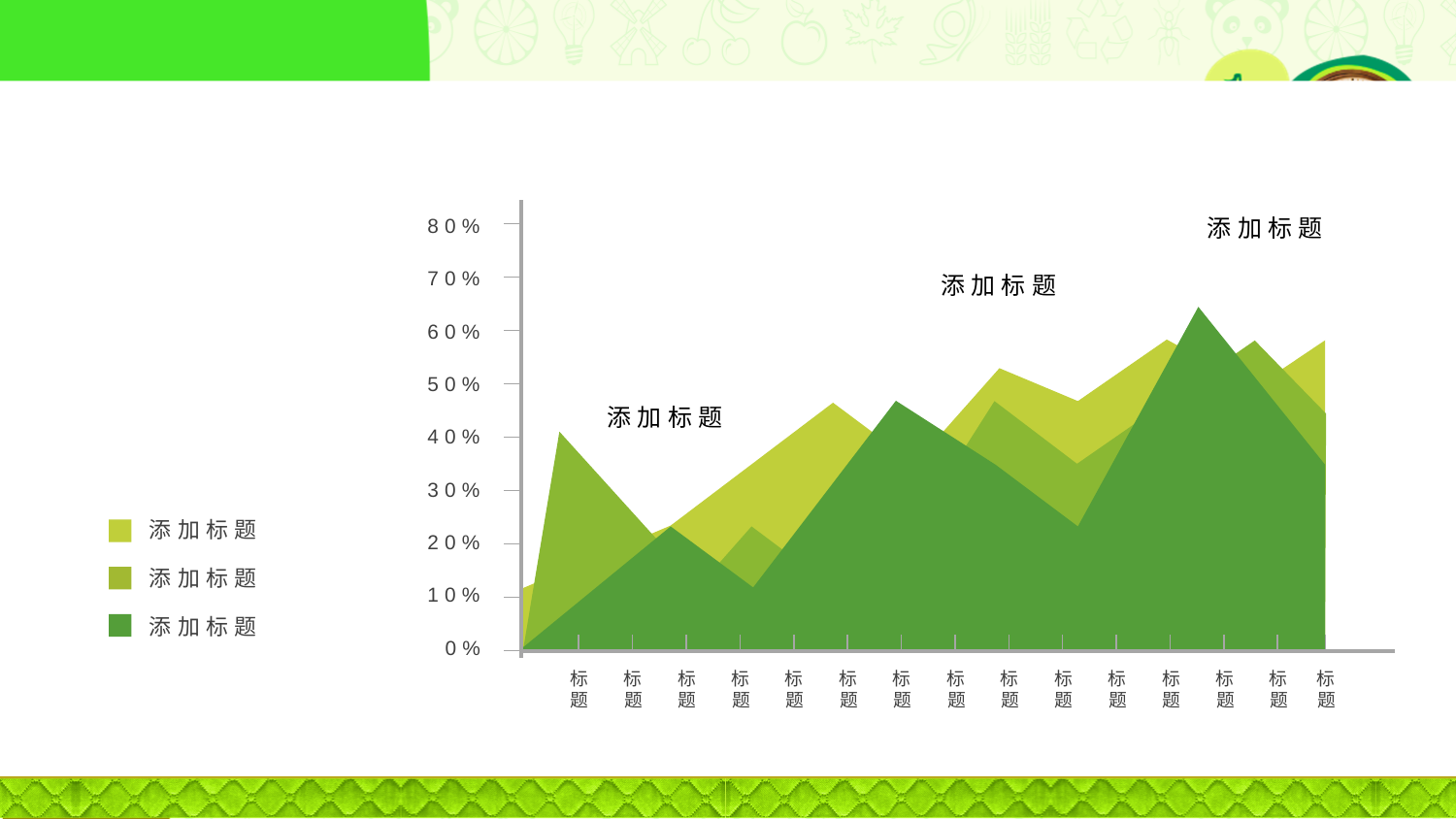

#
添加标题
80%
70%
添加标题

60%

50%
添加标题
40%
30%
20%
10%
0%
标题
标题
标题
标题
标题
标题
标题
标题
标题
标题
标题
标题
标题
标题
标题
添加标题

添加标题

添加标题